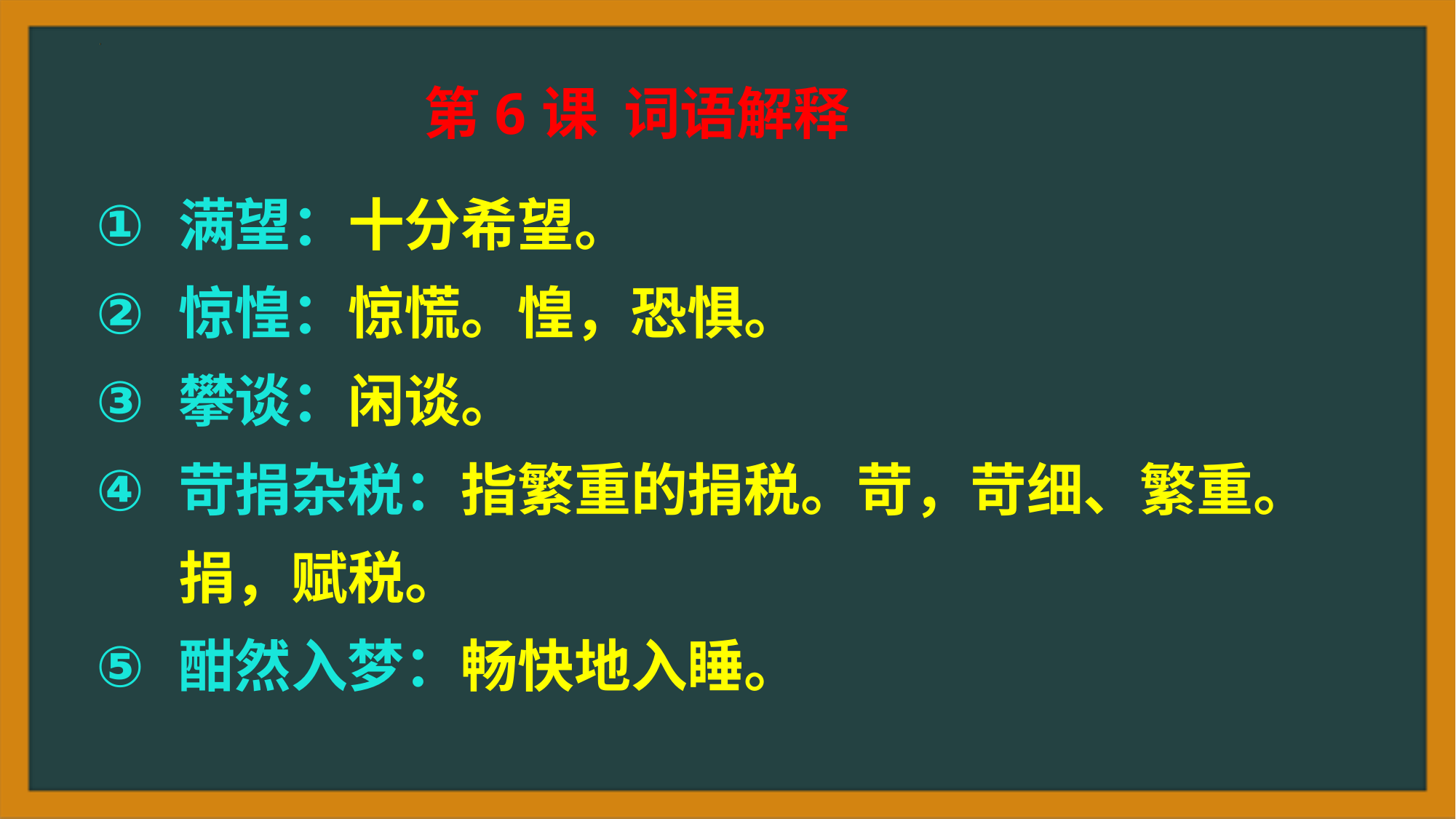

第6课  词语解释
满望：十分希望。
惊惶：惊慌。惶，恐惧。
攀谈：闲谈。
苛捐杂税：指繁重的捐税。苛，苛细、繁重。捐，赋税。
酣然入梦：畅快地入睡。